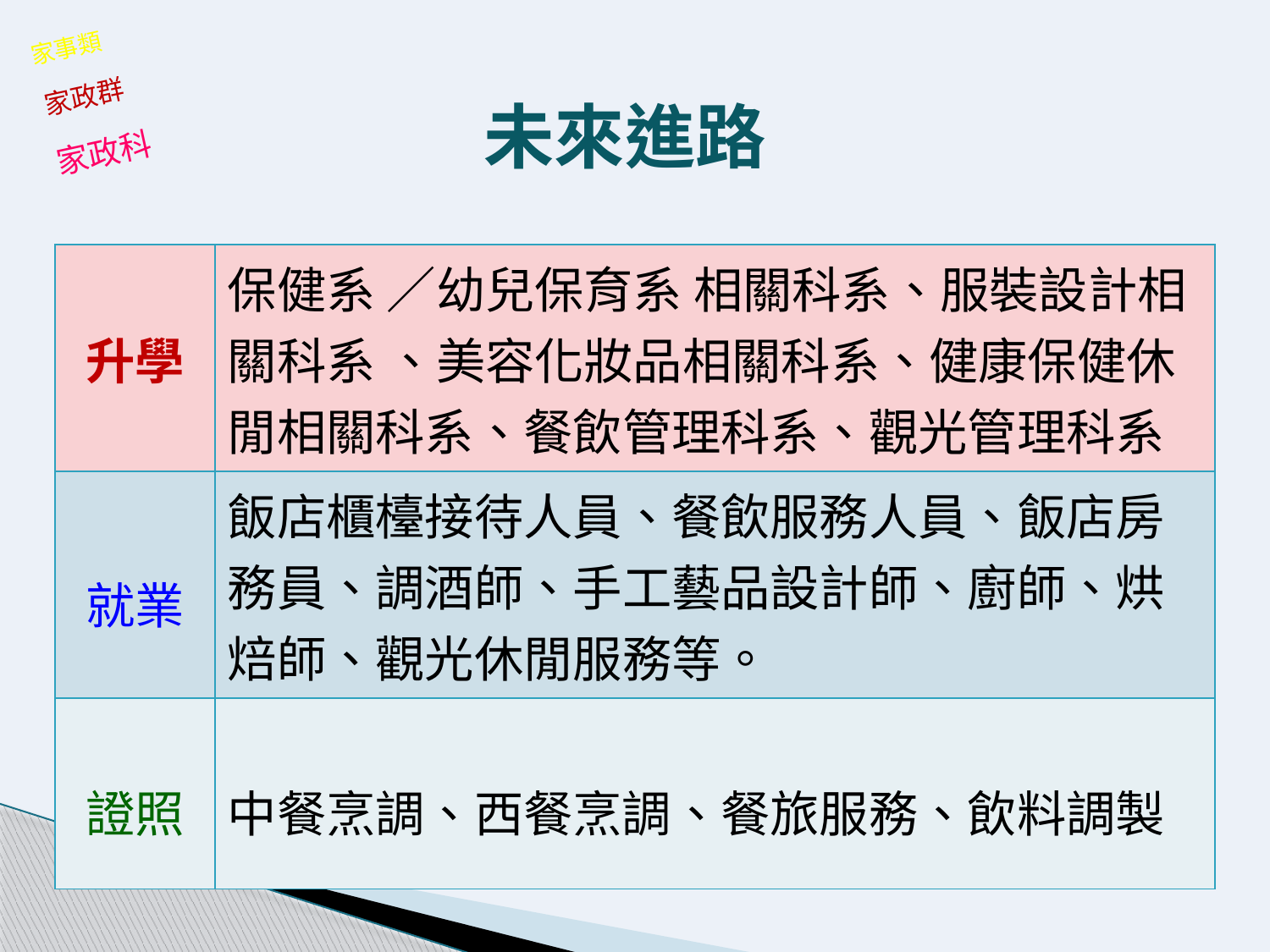

家事類

家政群
未來進路
家政科
| 升學 | 保健系 ／幼兒保育系 相關科系、服裝設計相關科系 、美容化妝品相關科系、健康保健休閒相關科系、餐飲管理科系、觀光管理科系 |
| --- | --- |
| 就業 | 飯店櫃檯接待人員、餐飲服務人員、飯店房務員、調酒師、手工藝品設計師、廚師、烘焙師、觀光休閒服務等。 |
| 證照 | 中餐烹調、西餐烹調、餐旅服務、飲料調製 |